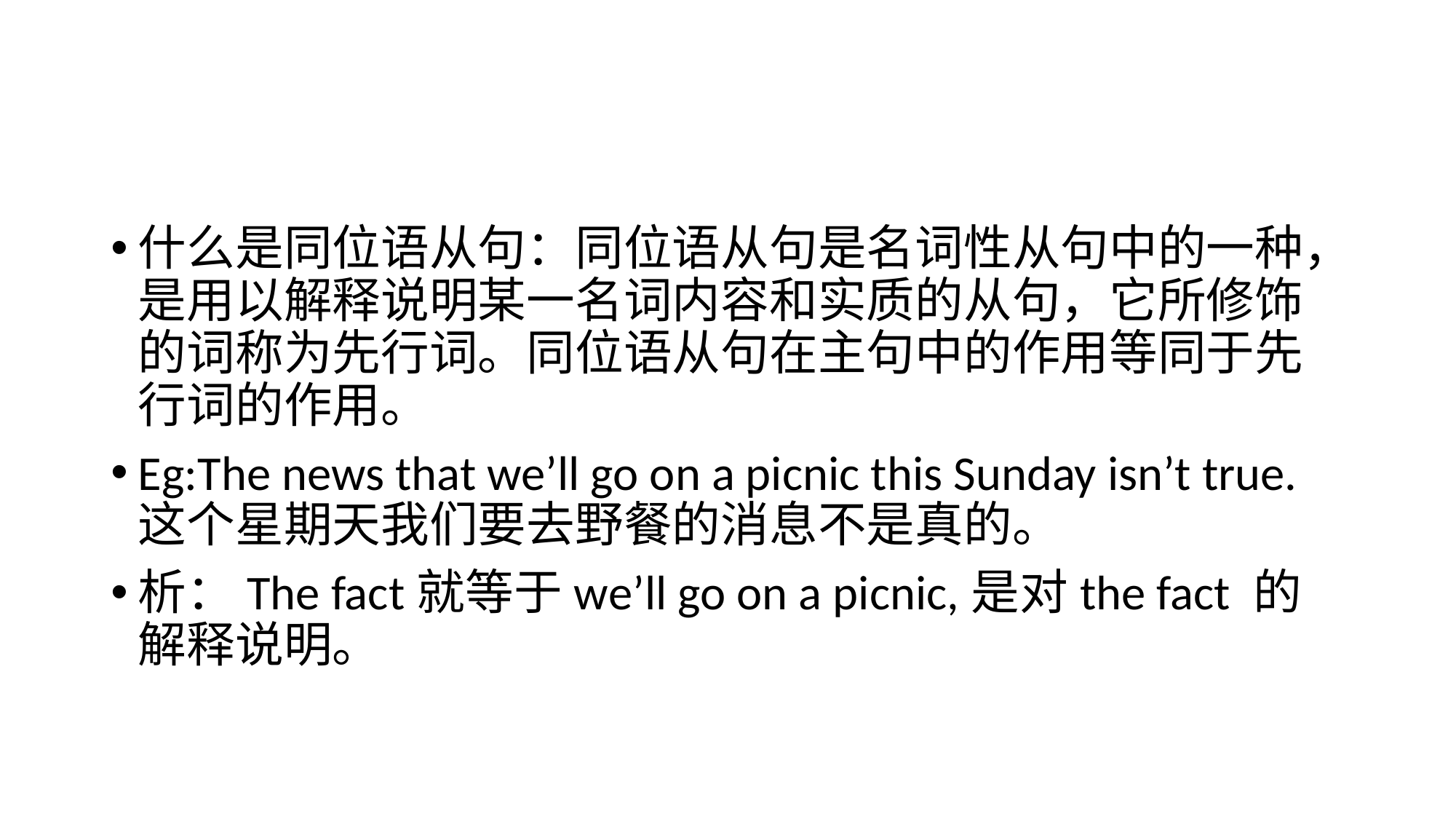

#
什么是同位语从句：同位语从句是名词性从句中的一种，是用以解释说明某一名词内容和实质的从句，它所修饰的词称为先行词。同位语从句在主句中的作用等同于先行词的作用。
Eg:The news that we’ll go on a picnic this Sunday isn’t true.    这个星期天我们要去野餐的消息不是真的。
析：The fact就等于we’ll go on a picnic,是对the fact 的解释说明。